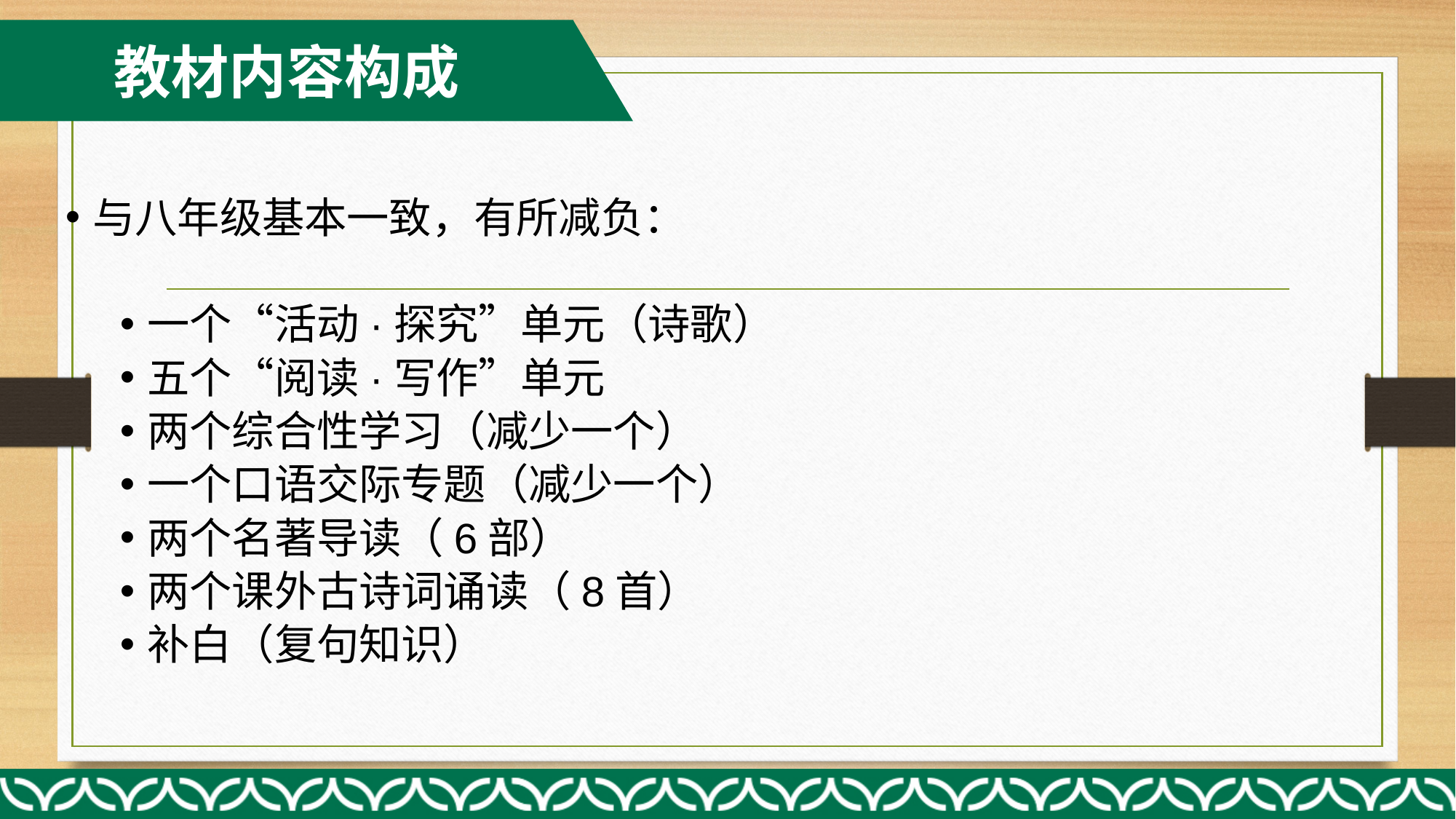

教材内容构成

与八年级基本一致，有所减负：

一个“活动·探究”单元（诗歌）
五个“阅读·写作”单元
两个综合性学习（减少一个）
一个口语交际专题（减少一个）
两个名著导读（6部）
两个课外古诗词诵读（8首）
补白（复句知识）